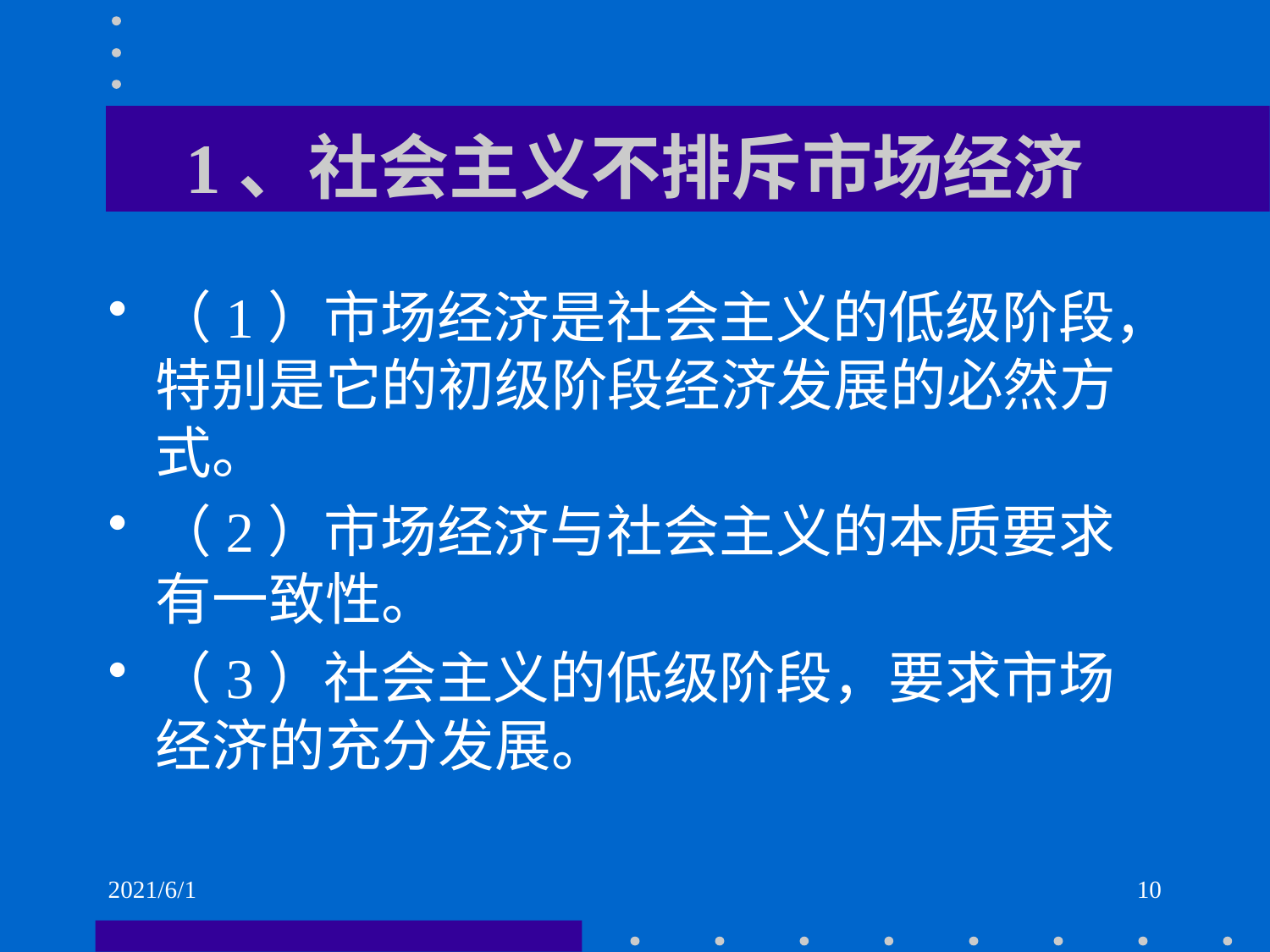

# 1、社会主义不排斥市场经济
（1）市场经济是社会主义的低级阶段，特别是它的初级阶段经济发展的必然方式。
（2）市场经济与社会主义的本质要求有一致性。
（3）社会主义的低级阶段，要求市场经济的充分发展。
2021/6/1
10